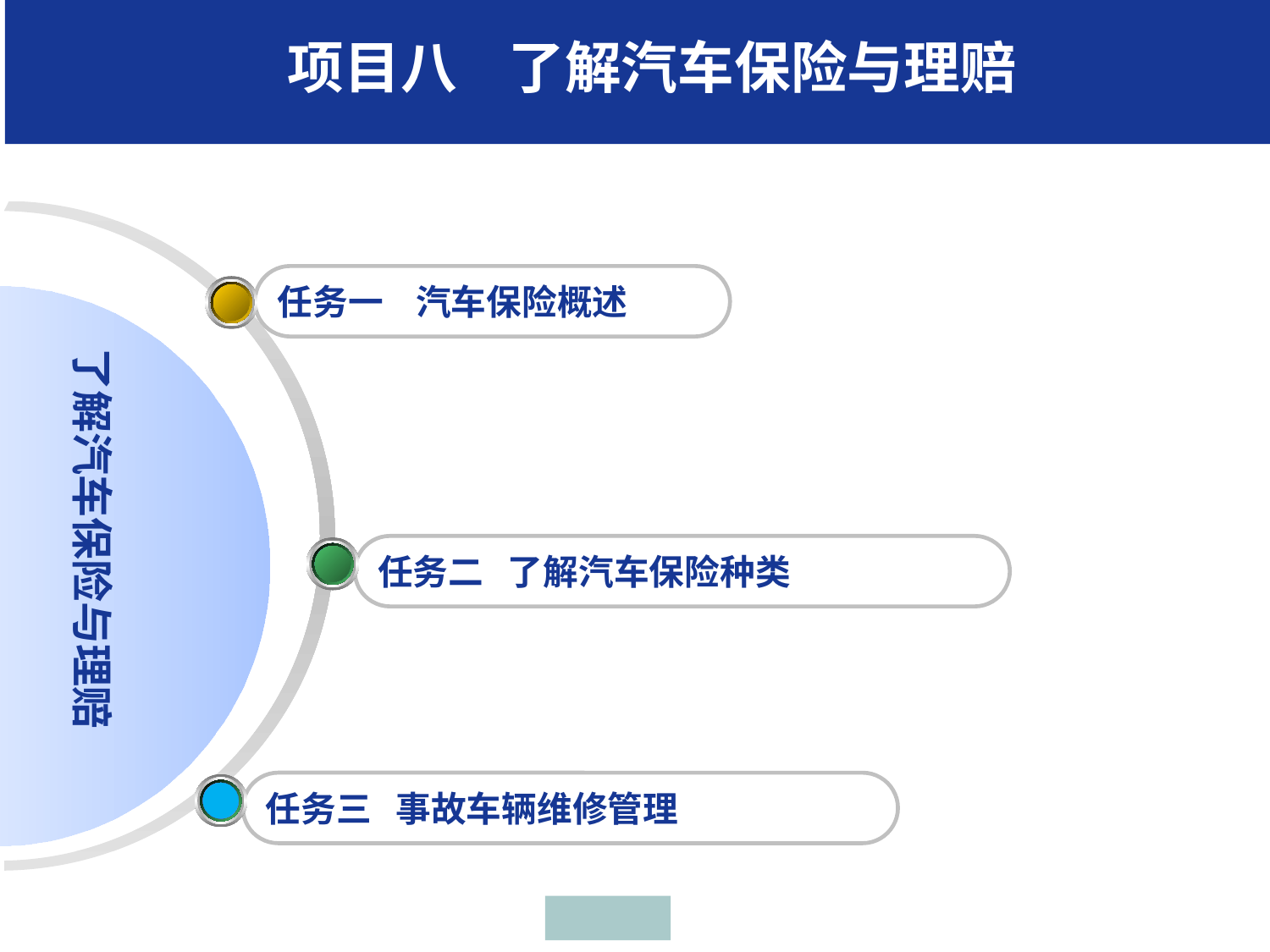

项目八    了解汽车保险与理赔

任务一    汽车保险概述

了解汽车保险与理赔
任务二   了解汽车保险种类

任务三   事故车辆维修管理

2